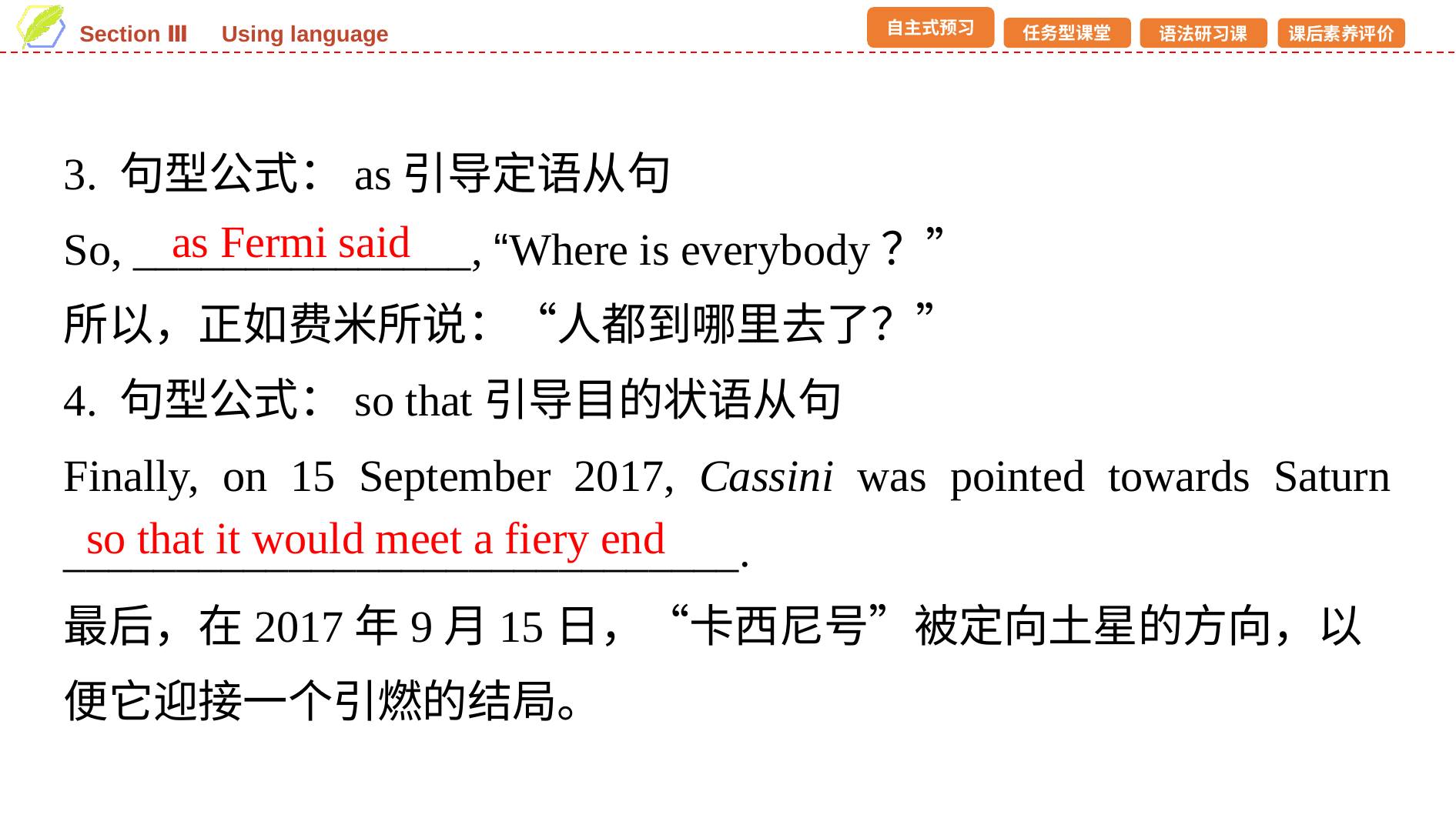

3. 句型公式：as引导定语从句
So, _______________, “Where is everybody？”
所以，正如费米所说：“人都到哪里去了？”
4. 句型公式：so that引导目的状语从句
Finally, on 15 September 2017, Cassini was pointed towards Saturn ______________________________.
最后，在2017年9月15日，“卡西尼号”被定向土星的方向，以便它迎接一个引燃的结局。
as Fermi said
so that it would meet a fiery end